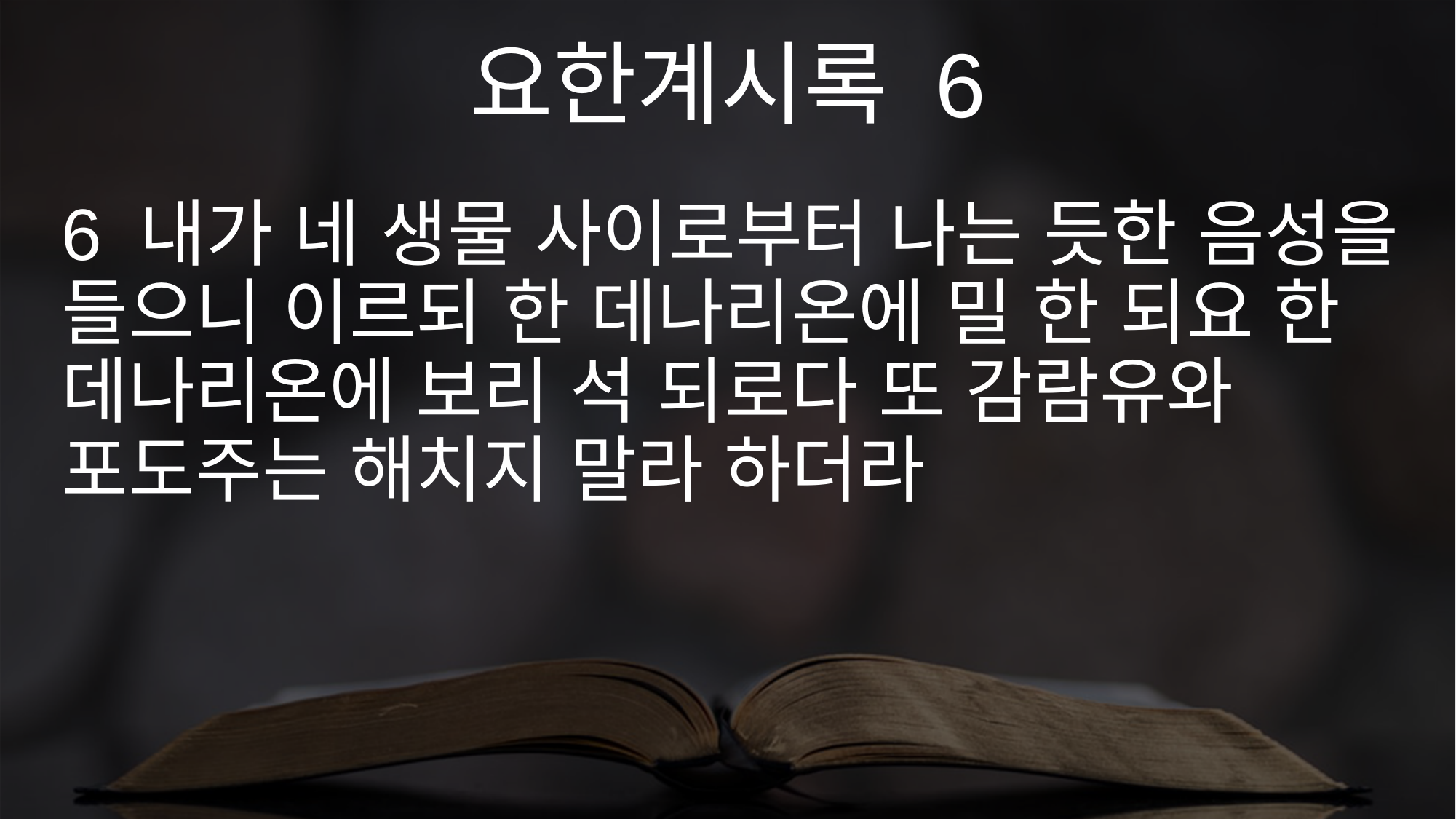

요한계시록 6
6 내가 네 생물 사이로부터 나는 듯한 음성을 들으니 이르되 한 데나리온에 밀 한 되요 한 데나리온에 보리 석 되로다 또 감람유와 포도주는 해치지 말라 하더라